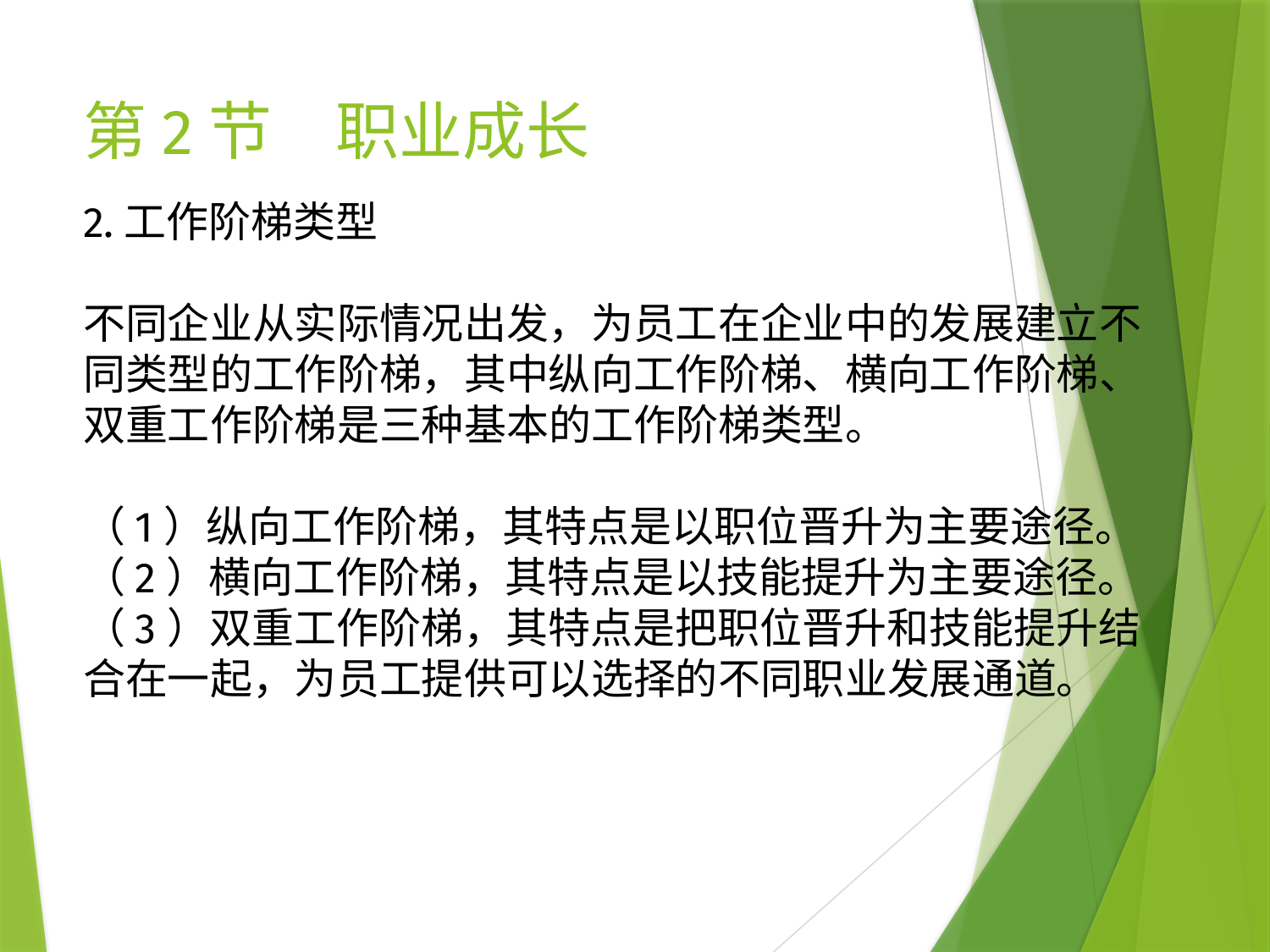

# 第2节　职业成长
2.工作阶梯类型

不同企业从实际情况出发，为员工在企业中的发展建立不同类型的工作阶梯，其中纵向工作阶梯、横向工作阶梯、双重工作阶梯是三种基本的工作阶梯类型。

（1）纵向工作阶梯，其特点是以职位晋升为主要途径。
（2）横向工作阶梯，其特点是以技能提升为主要途径。
（3）双重工作阶梯，其特点是把职位晋升和技能提升结合在一起，为员工提供可以选择的不同职业发展通道。